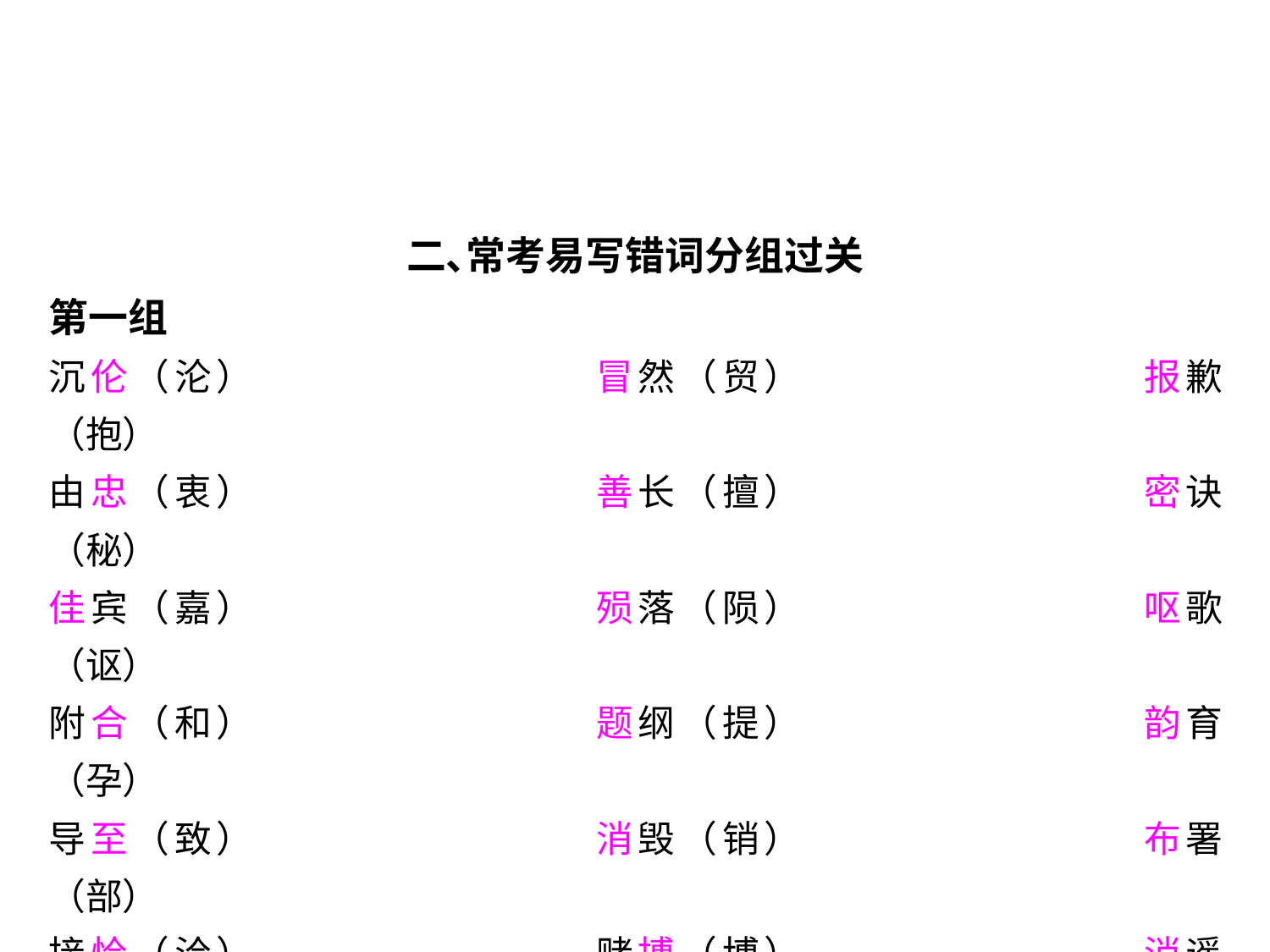

二､常考易写错词分组过关
第一组
沉伦（沦）			冒然（贸）			报歉（抱）
由忠（衷）			善长（擅）			密诀（秘）
佳宾（嘉）			殒落（陨）			呕歌（讴）
附合（和）			题纲（提）			韵育（孕）
导至（致）			消毁（销）			布署（部）
接恰（洽）			赌搏（博）			消遥（逍）
糟塌（蹋）			担搁（耽）			就序（绪）
宏扬（弘）			装钉（订）			简炼（练）